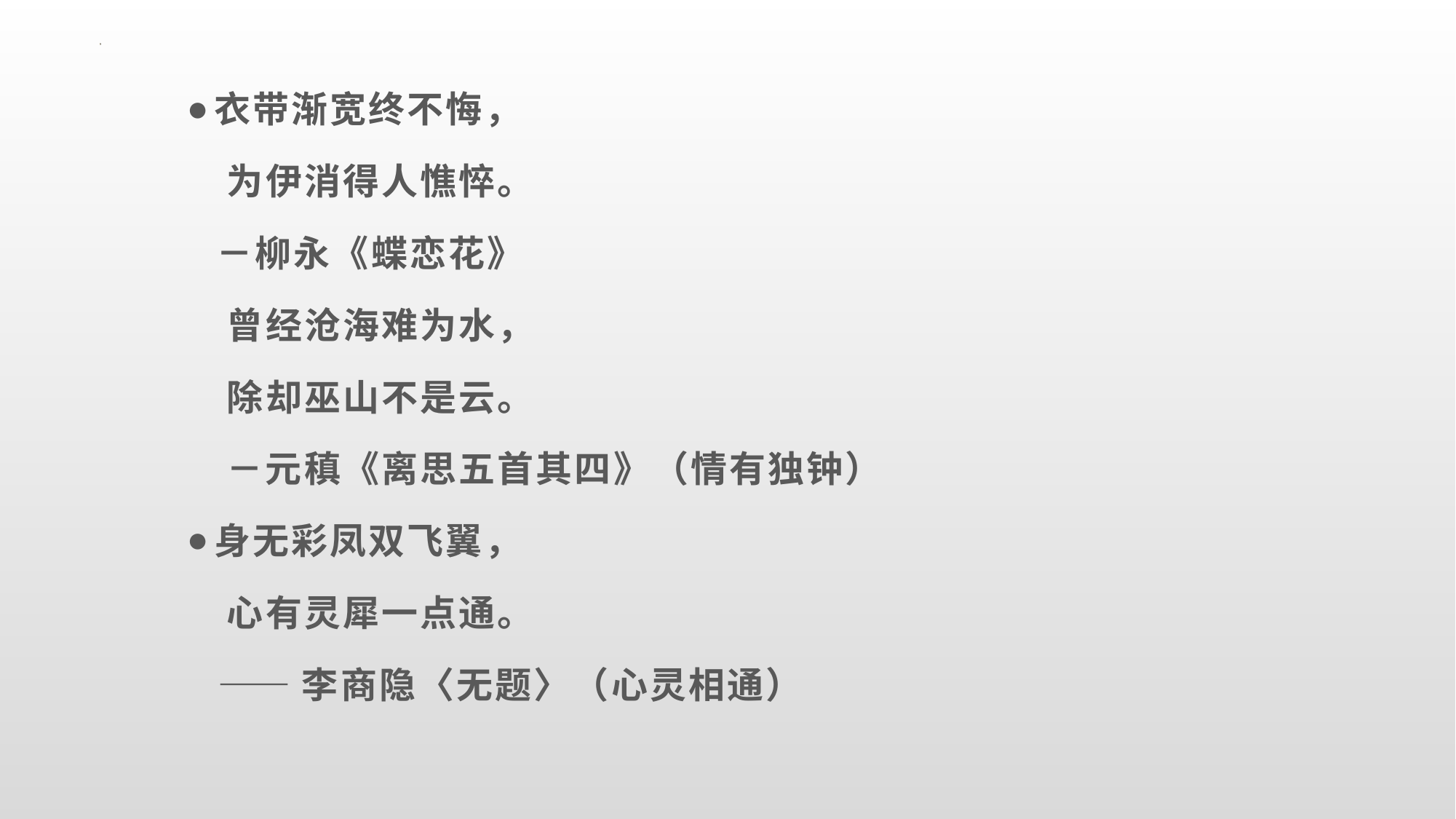

衣带渐宽终不悔，
   为伊消得人憔悴。
  －柳永《蝶恋花》
   曾经沧海难为水，
   除却巫山不是云。
   －元稹《离思五首其四》（情有独钟）
身无彩凤双飞翼，
   心有灵犀一点通。
   ——李商隐〈无题〉（心灵相通）